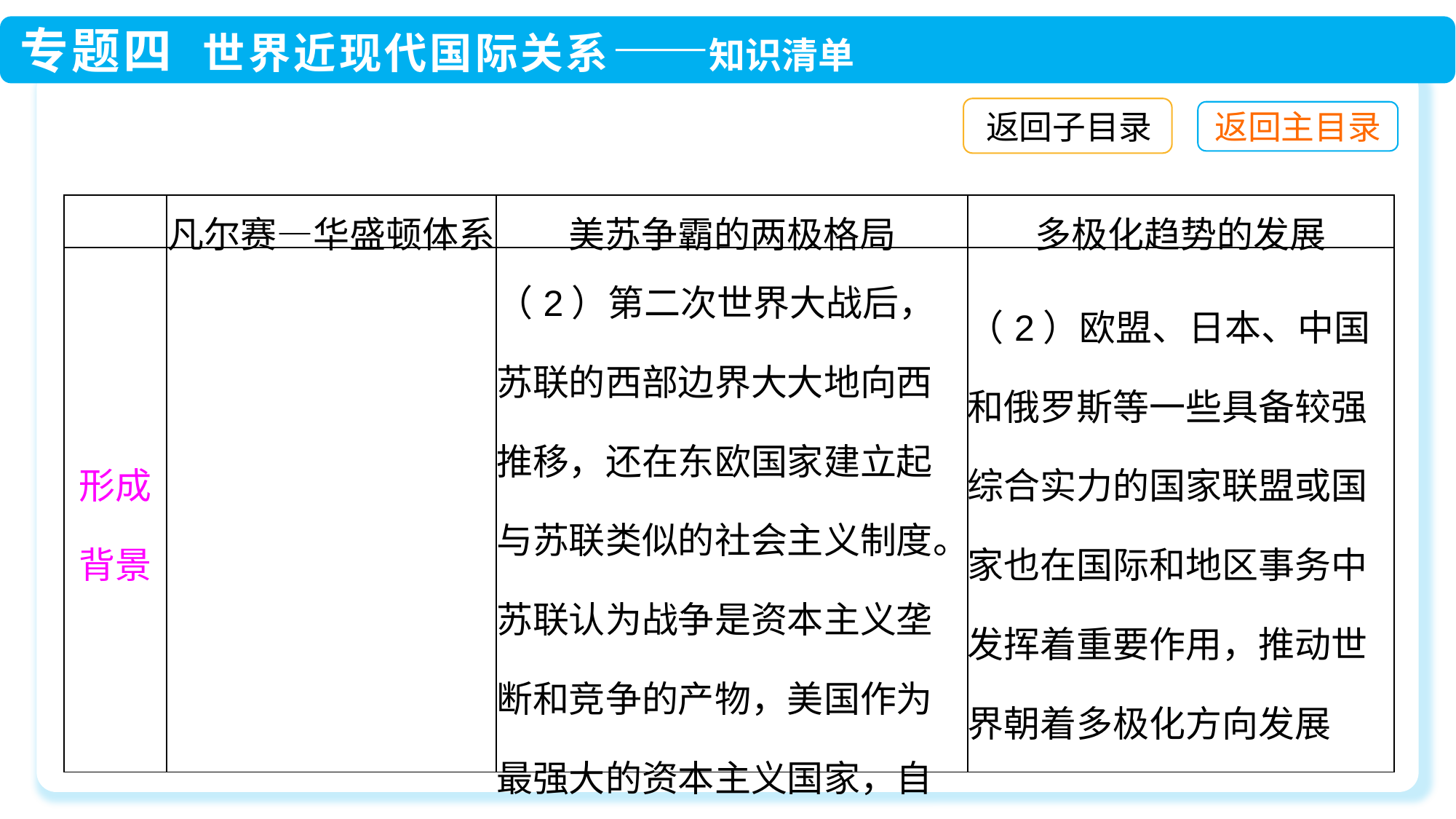

返回子目录
|  | 凡尔赛—华盛顿体系 | 美苏争霸的两极格局 | 多极化趋势的发展 |
| --- | --- | --- | --- |
| 形成背景 |  | （2）第二次世界大战后，苏联的西部边界大大地向西推移，还在东欧国家建立起与苏联类似的社会主义制度。苏联认为战争是资本主义垄断和竞争的产物，美国作为最强大的资本主义国家，自然也是苏联潜在的防御对象 | （2）欧盟、日本、中国和俄罗斯等一些具备较强综合实力的国家联盟或国家也在国际和地区事务中发挥着重要作用，推动世界朝着多极化方向发展 |